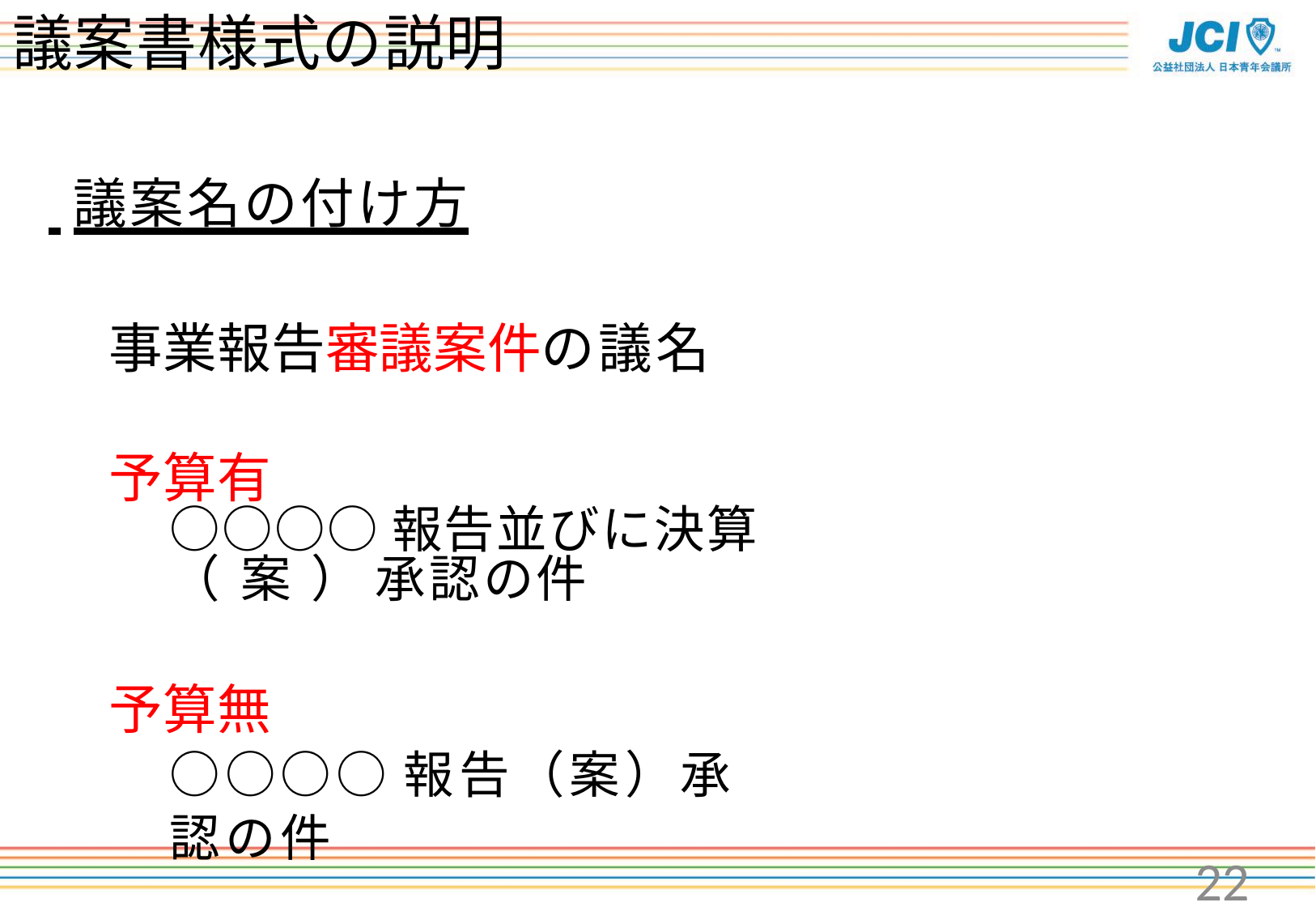

# 議案書様式の説明
 議案名の付け方
事業報告審議案件の議名  予算有
○○○○報告並びに決算（案）承認の件

予算無
○○○○報告（案）承認の件
22